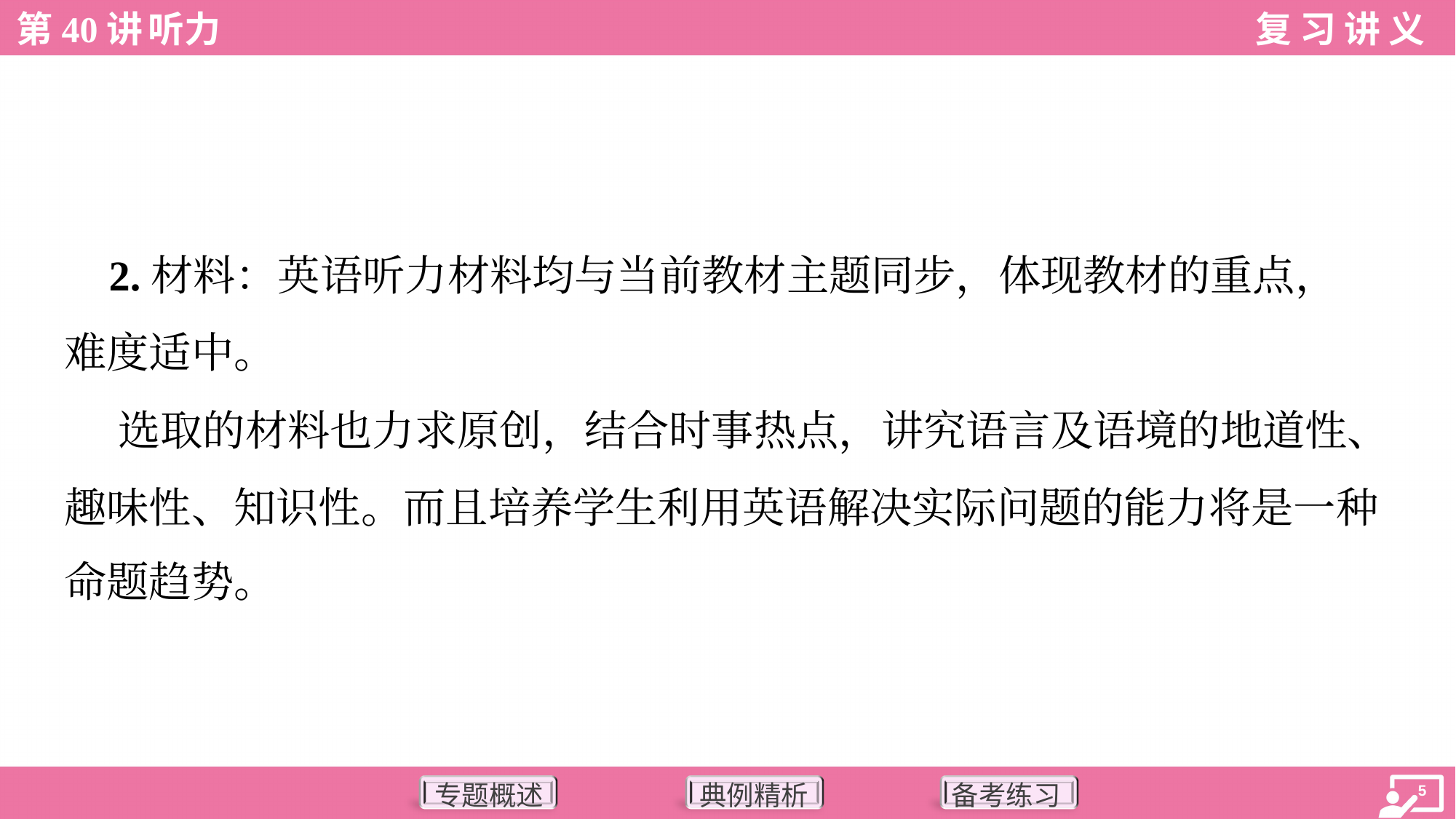

2.材料：英语听力材料均与当前教材主题同步，体现教材的重点，
难度适中。
    选取的材料也力求原创，结合时事热点，讲究语言及语境的地道性、
趣味性、知识性。而且培养学生利用英语解决实际问题的能力将是一种
命题趋势。